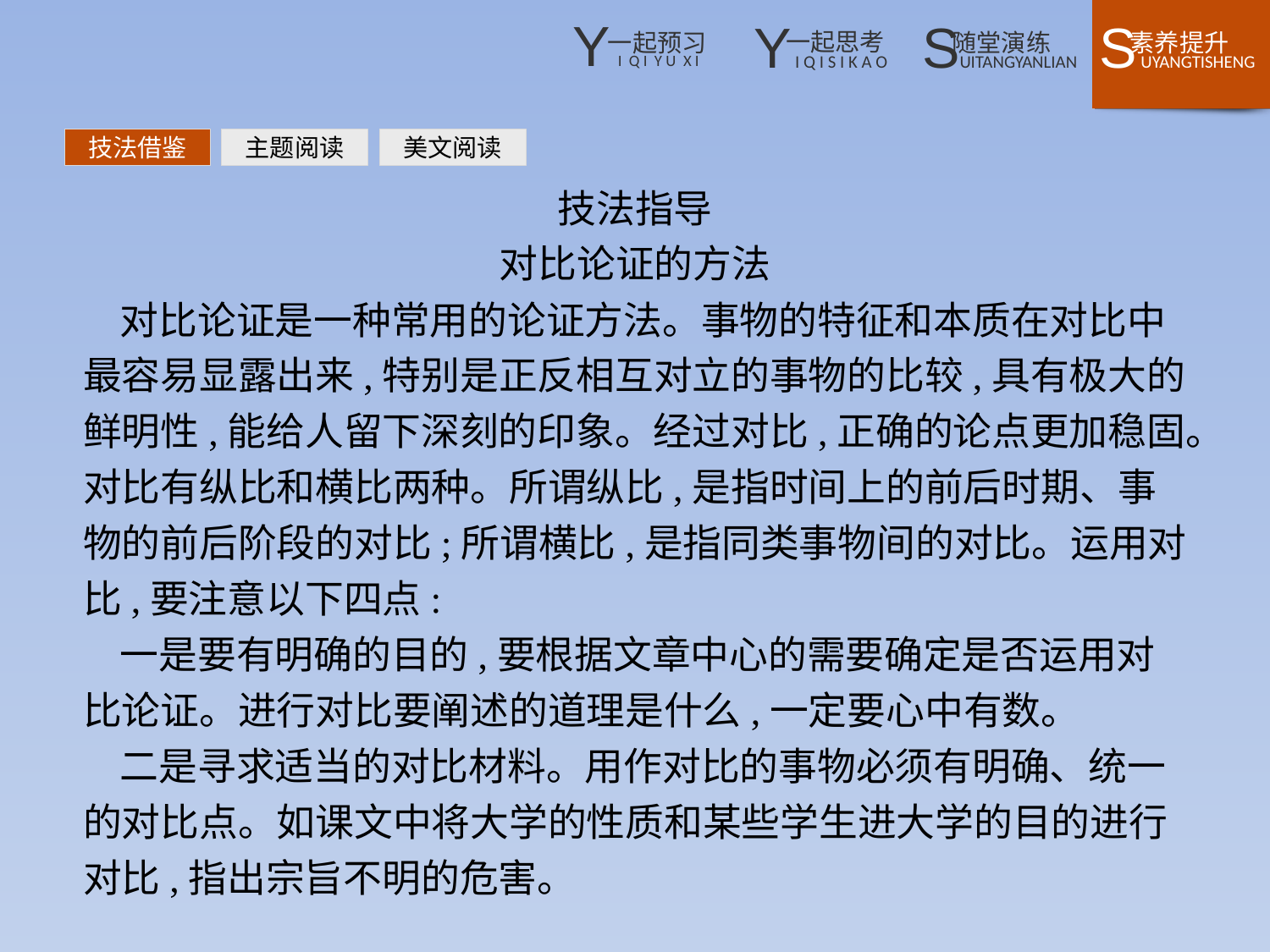

技法借鉴
主题阅读
美文阅读
技法指导
对比论证的方法
对比论证是一种常用的论证方法。事物的特征和本质在对比中最容易显露出来,特别是正反相互对立的事物的比较,具有极大的鲜明性,能给人留下深刻的印象。经过对比,正确的论点更加稳固。对比有纵比和横比两种。所谓纵比,是指时间上的前后时期、事物的前后阶段的对比;所谓横比,是指同类事物间的对比。运用对比,要注意以下四点:
一是要有明确的目的,要根据文章中心的需要确定是否运用对比论证。进行对比要阐述的道理是什么,一定要心中有数。
二是寻求适当的对比材料。用作对比的事物必须有明确、统一的对比点。如课文中将大学的性质和某些学生进大学的目的进行对比,指出宗旨不明的危害。